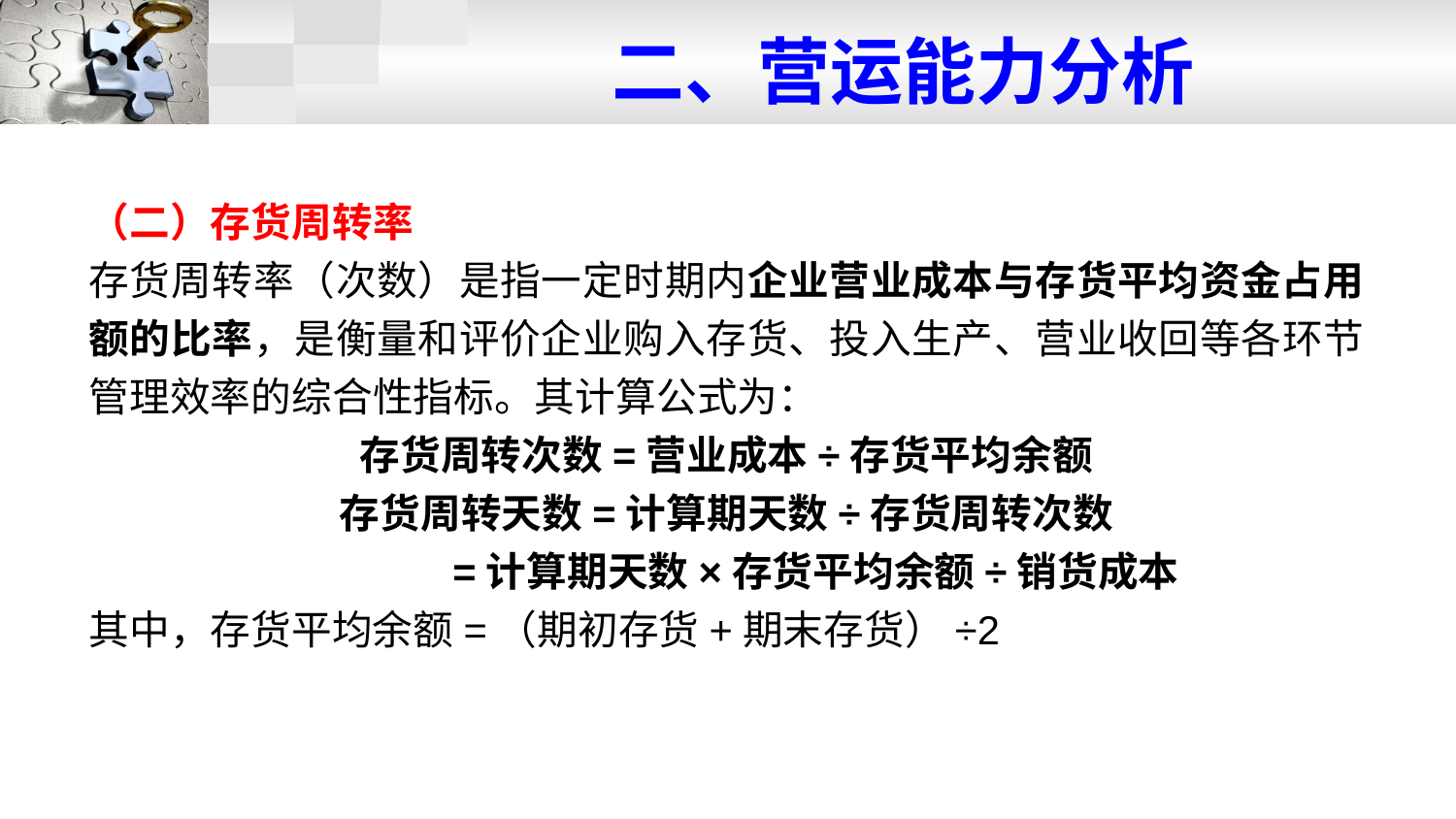

# 二、营运能力分析
（二）存货周转率
存货周转率（次数）是指一定时期内企业营业成本与存货平均资金占用额的比率，是衡量和评价企业购入存货、投入生产、营业收回等各环节管理效率的综合性指标。其计算公式为：
存货周转次数=营业成本÷存货平均余额
存货周转天数=计算期天数÷存货周转次数
                =计算期天数×存货平均余额÷销货成本
其中，存货平均余额=（期初存货+期末存货）÷2